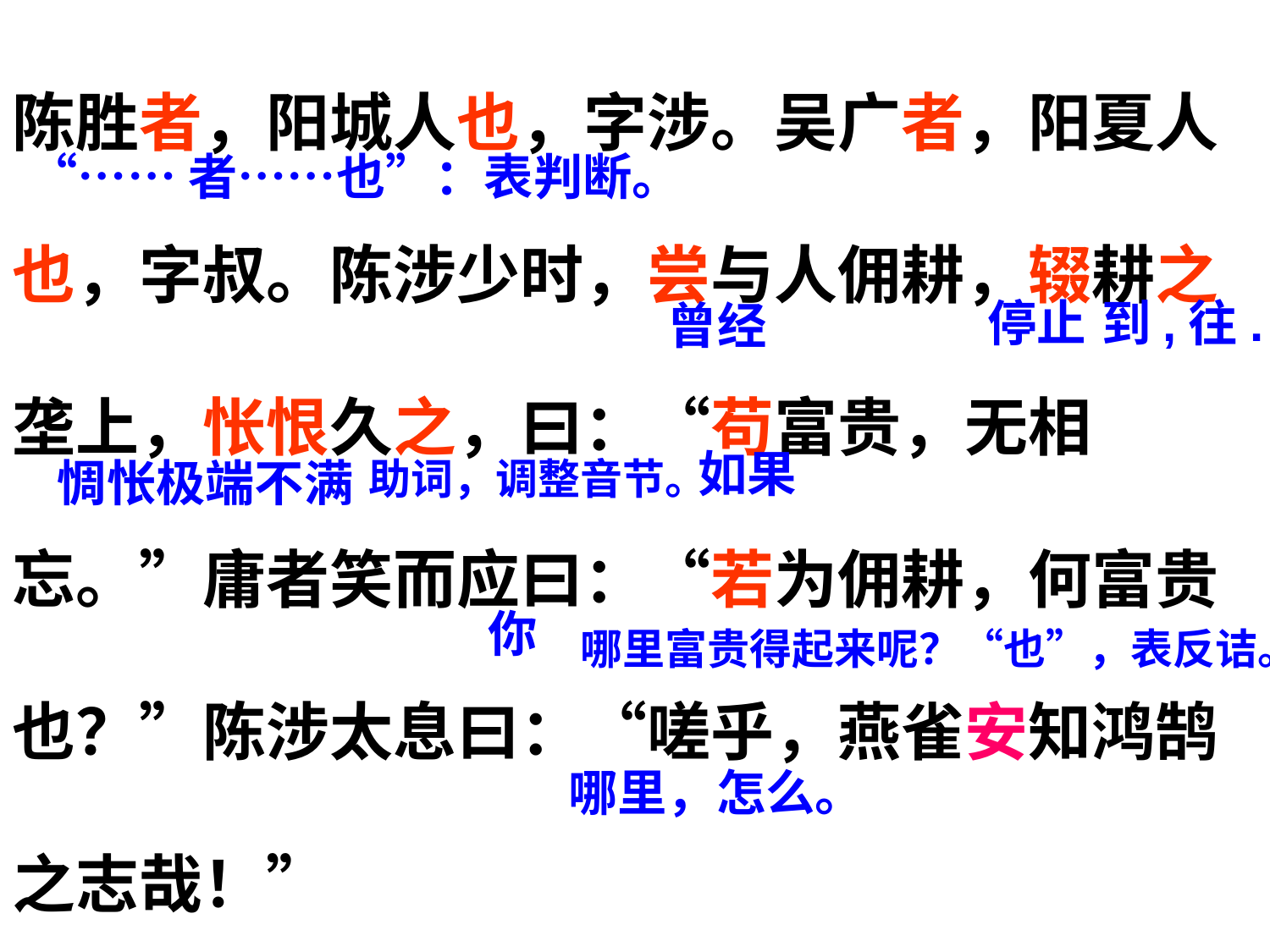

陈胜者，阳城人也，字涉。吴广者，阳夏人也，字叔。陈涉少时，尝与人佣耕，辍耕之垄上，怅恨久之，曰：“苟富贵，无相忘。”庸者笑而应曰：“若为佣耕，何富贵也？”陈涉太息曰：“嗟乎，燕雀安知鸿鹄之志哉！”
“……者……也”：表判断。
停止
到,往.
曾经
如果
惆怅极端不满
助词，调整音节。
你
哪里富贵得起来呢？“也”，表反诘。“
哪里，怎么。